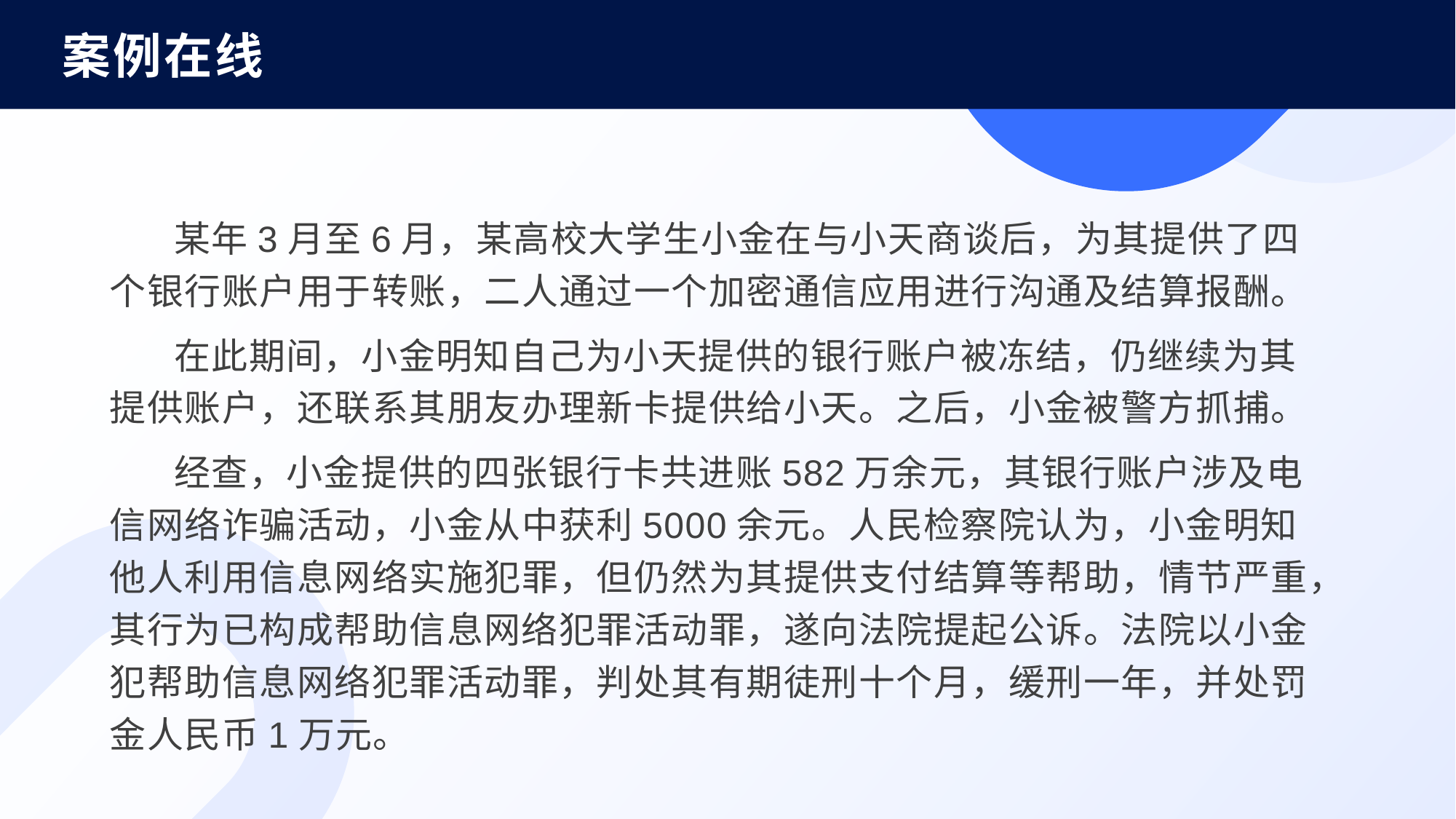

案例在线
      某年3月至6月，某高校大学生小金在与小天商谈后，为其提供了四个银行账户用于转账，二人通过一个加密通信应用进行沟通及结算报酬。
      在此期间，小金明知自己为小天提供的银行账户被冻结，仍继续为其提供账户，还联系其朋友办理新卡提供给小天。之后，小金被警方抓捕。
      经查，小金提供的四张银行卡共进账582万余元，其银行账户涉及电信网络诈骗活动，小金从中获利5000余元。人民检察院认为，小金明知他人利用信息网络实施犯罪，但仍然为其提供支付结算等帮助，情节严重，其行为已构成帮助信息网络犯罪活动罪，遂向法院提起公诉。法院以小金犯帮助信息网络犯罪活动罪，判处其有期徒刑十个月，缓刑一年，并处罚金人民币1万元。